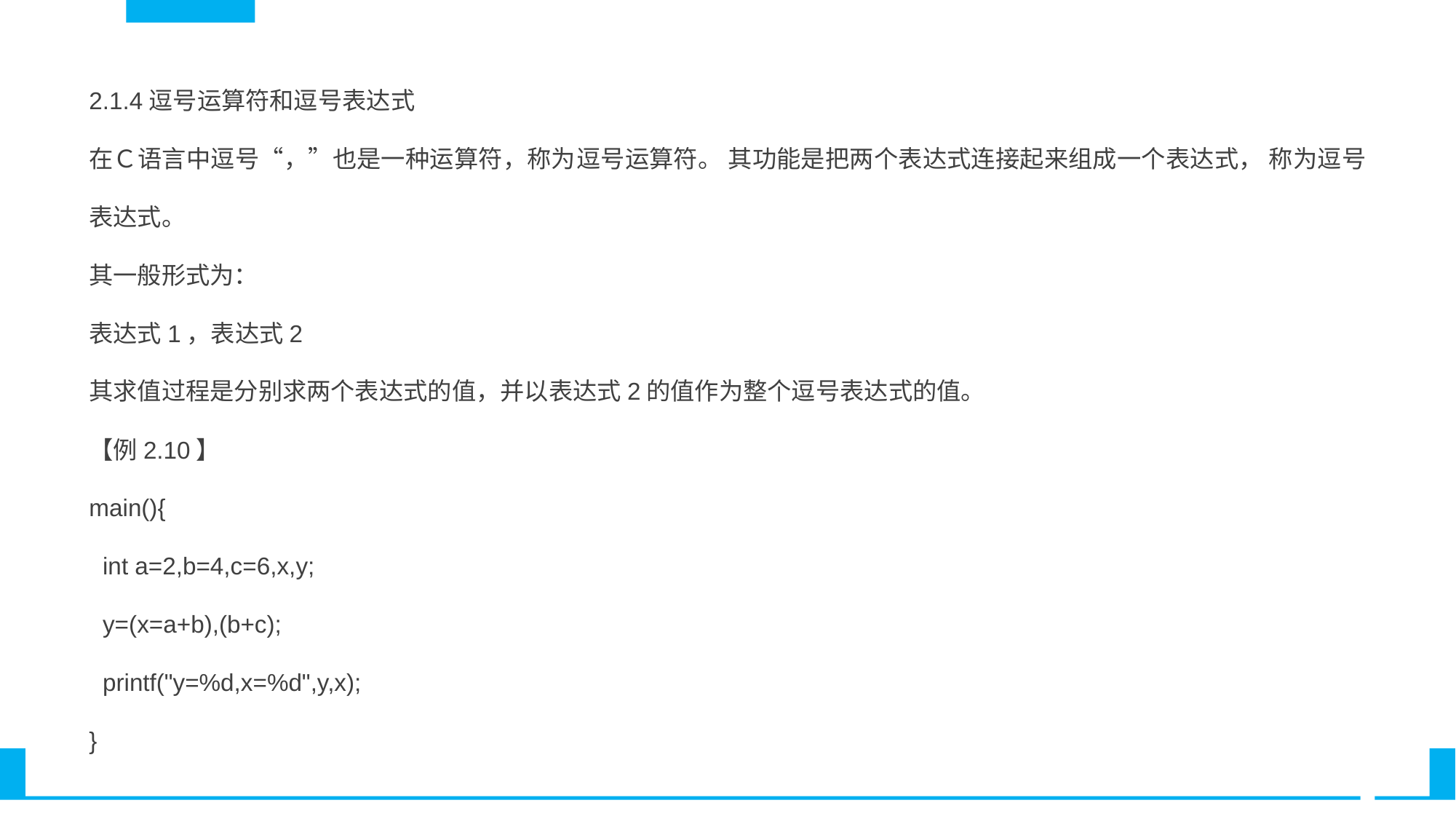

2.1.4逗号运算符和逗号表达式
在Ｃ语言中逗号“，”也是一种运算符，称为逗号运算符。 其功能是把两个表达式连接起来组成一个表达式， 称为逗号表达式。
其一般形式为：
表达式1，表达式2
其求值过程是分别求两个表达式的值，并以表达式2的值作为整个逗号表达式的值。
【例2.10】
main(){
  int a=2,b=4,c=6,x,y;
  y=(x=a+b),(b+c);
  printf("y=%d,x=%d",y,x);
}